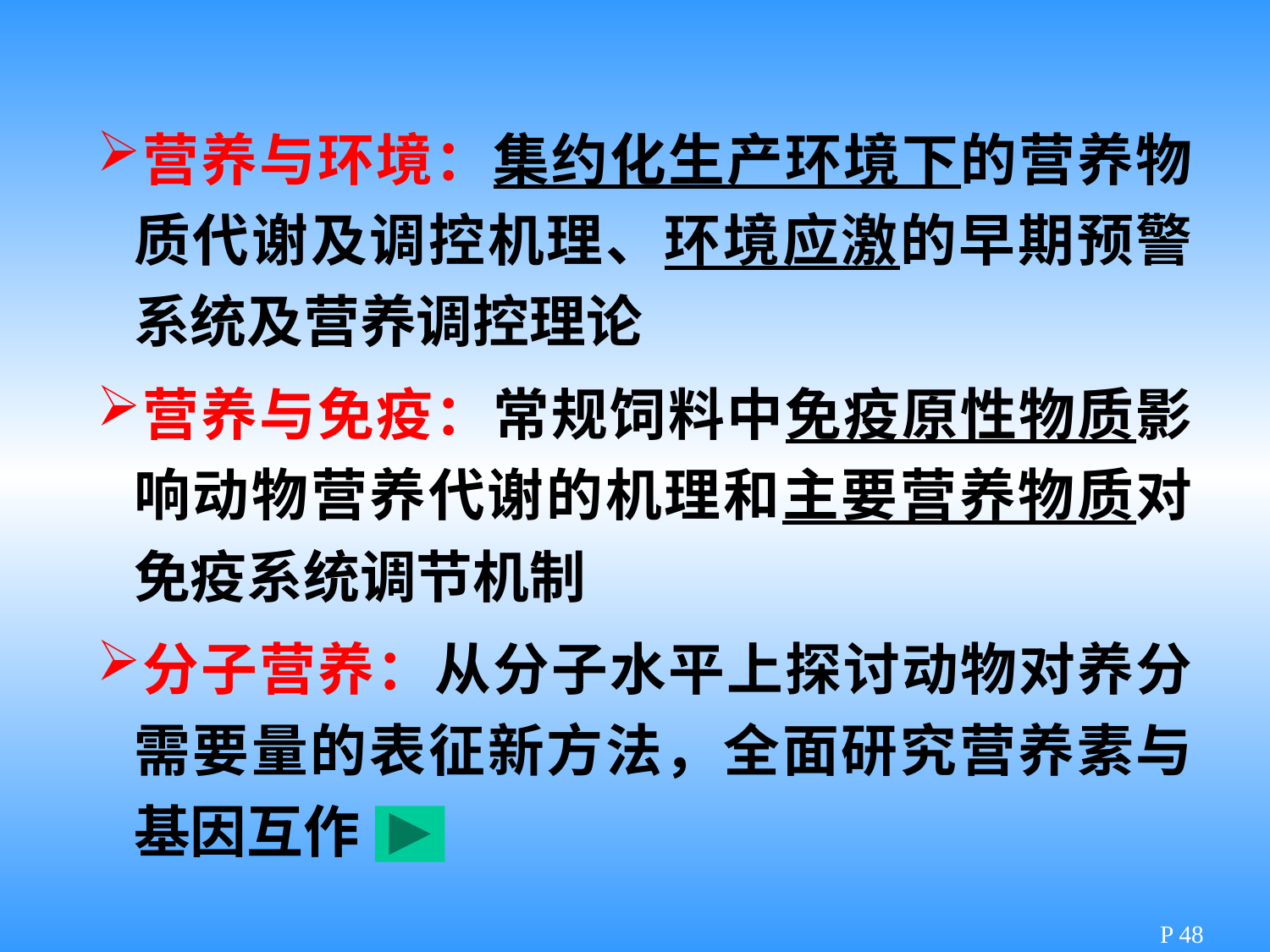

营养与环境：集约化生产环境下的营养物质代谢及调控机理、环境应激的早期预警系统及营养调控理论
营养与免疫：常规饲料中免疫原性物质影响动物营养代谢的机理和主要营养物质对免疫系统调节机制
分子营养：从分子水平上探讨动物对养分需要量的表征新方法，全面研究营养素与基因互作

P 48